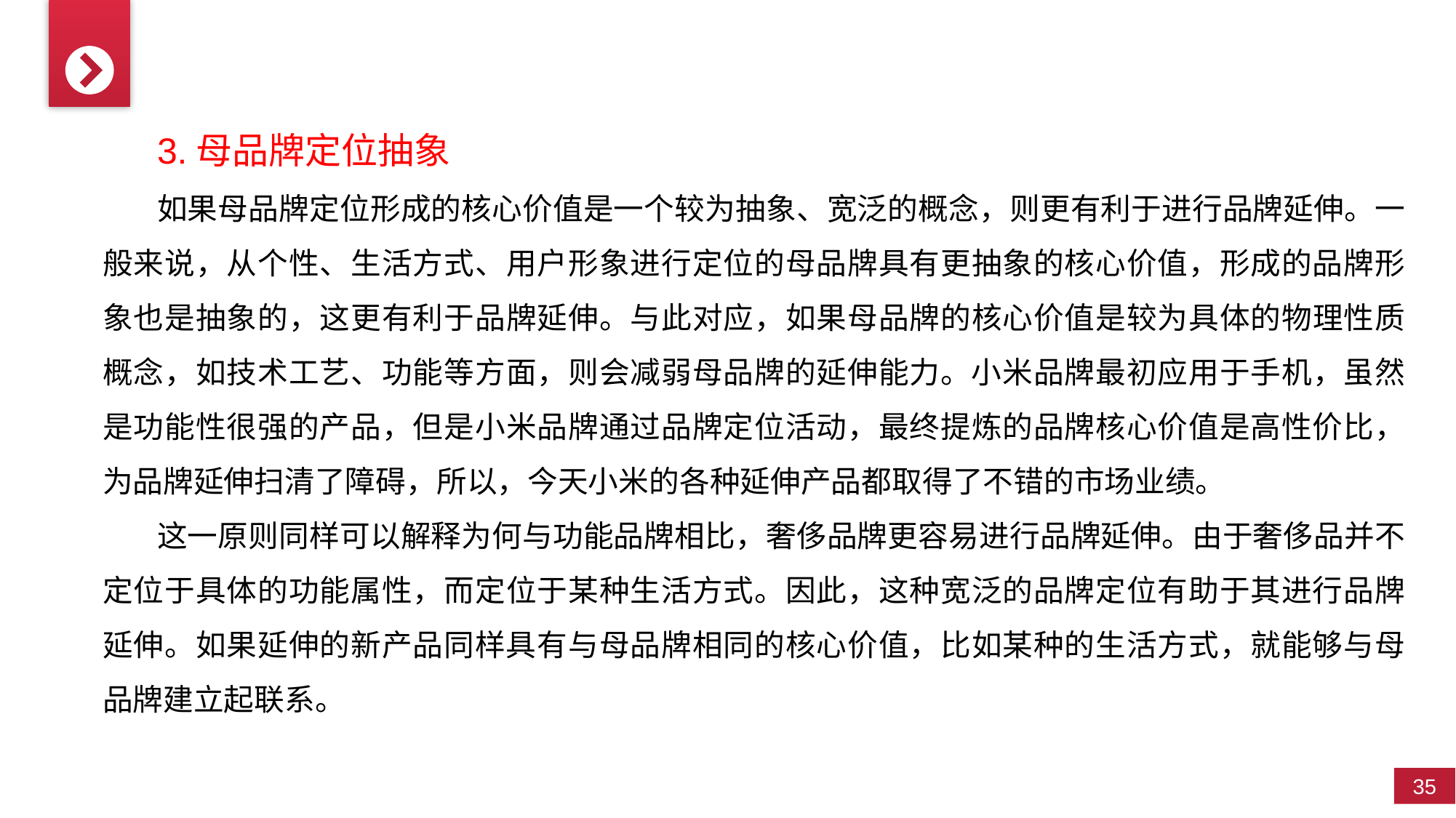

3.母品牌定位抽象
如果母品牌定位形成的核心价值是一个较为抽象、宽泛的概念，则更有利于进行品牌延伸。一般来说，从个性、生活方式、用户形象进行定位的母品牌具有更抽象的核心价值，形成的品牌形象也是抽象的，这更有利于品牌延伸。与此对应，如果母品牌的核心价值是较为具体的物理性质概念，如技术工艺、功能等方面，则会减弱母品牌的延伸能力。小米品牌最初应用于手机，虽然是功能性很强的产品，但是小米品牌通过品牌定位活动，最终提炼的品牌核心价值是高性价比，为品牌延伸扫清了障碍，所以，今天小米的各种延伸产品都取得了不错的市场业绩。
这一原则同样可以解释为何与功能品牌相比，奢侈品牌更容易进行品牌延伸。由于奢侈品并不定位于具体的功能属性，而定位于某种生活方式。因此，这种宽泛的品牌定位有助于其进行品牌延伸。如果延伸的新产品同样具有与母品牌相同的核心价值，比如某种的生活方式，就能够与母品牌建立起联系。